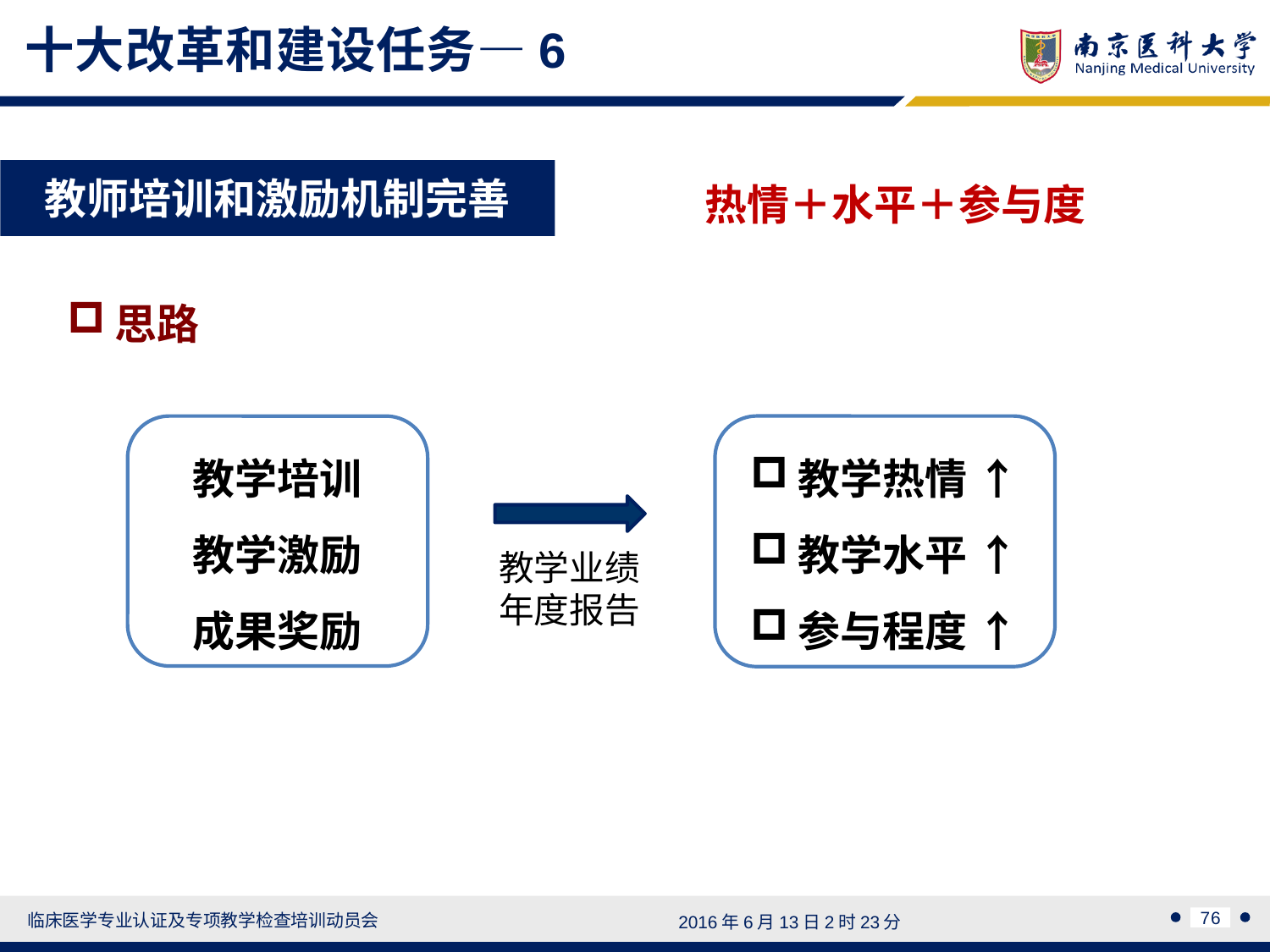

十大改革和建设任务—6
教师培训和激励机制完善
热情＋水平＋参与度
思路
教学培训
教学激励
成果奖励
教学热情 ↑
教学水平 ↑
参与程度 ↑

教学业绩年度报告